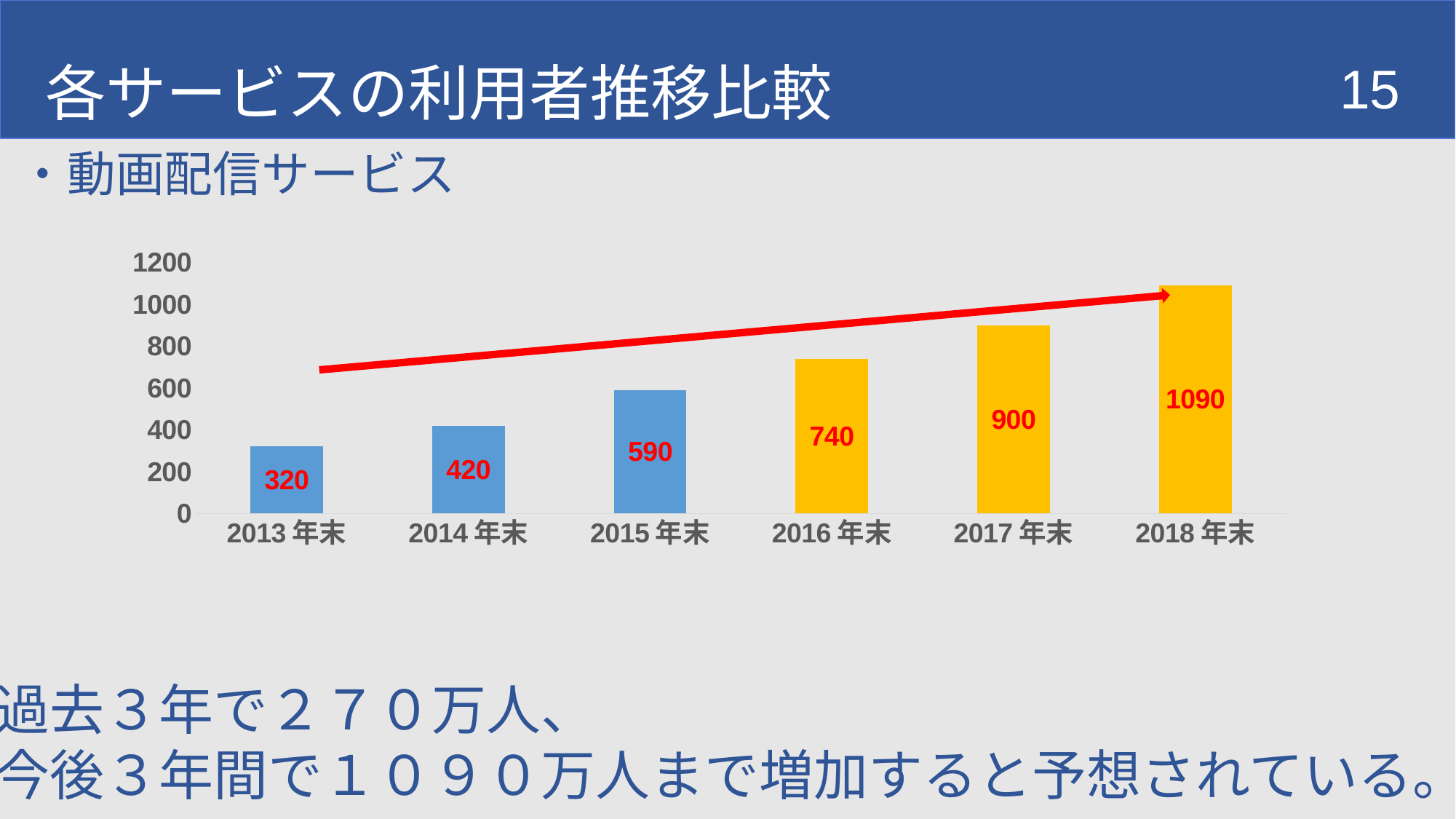

各サービスの利用者推移比較
15
・動画配信サービス

### Chart

| Category | 定額制サービス利用者 |
|---|---|
| 2013年末 | 320.0 |
| 2014年末 | 420.0 |
| 2015年末 | 590.0 |
| 2016年末 | 740.0 |
| 2017年末 | 900.0 |
| 2018年末 | 1090.0 |
過去３年で２７０万人、
今後３年間で１０９０万人まで増加すると予想されている。